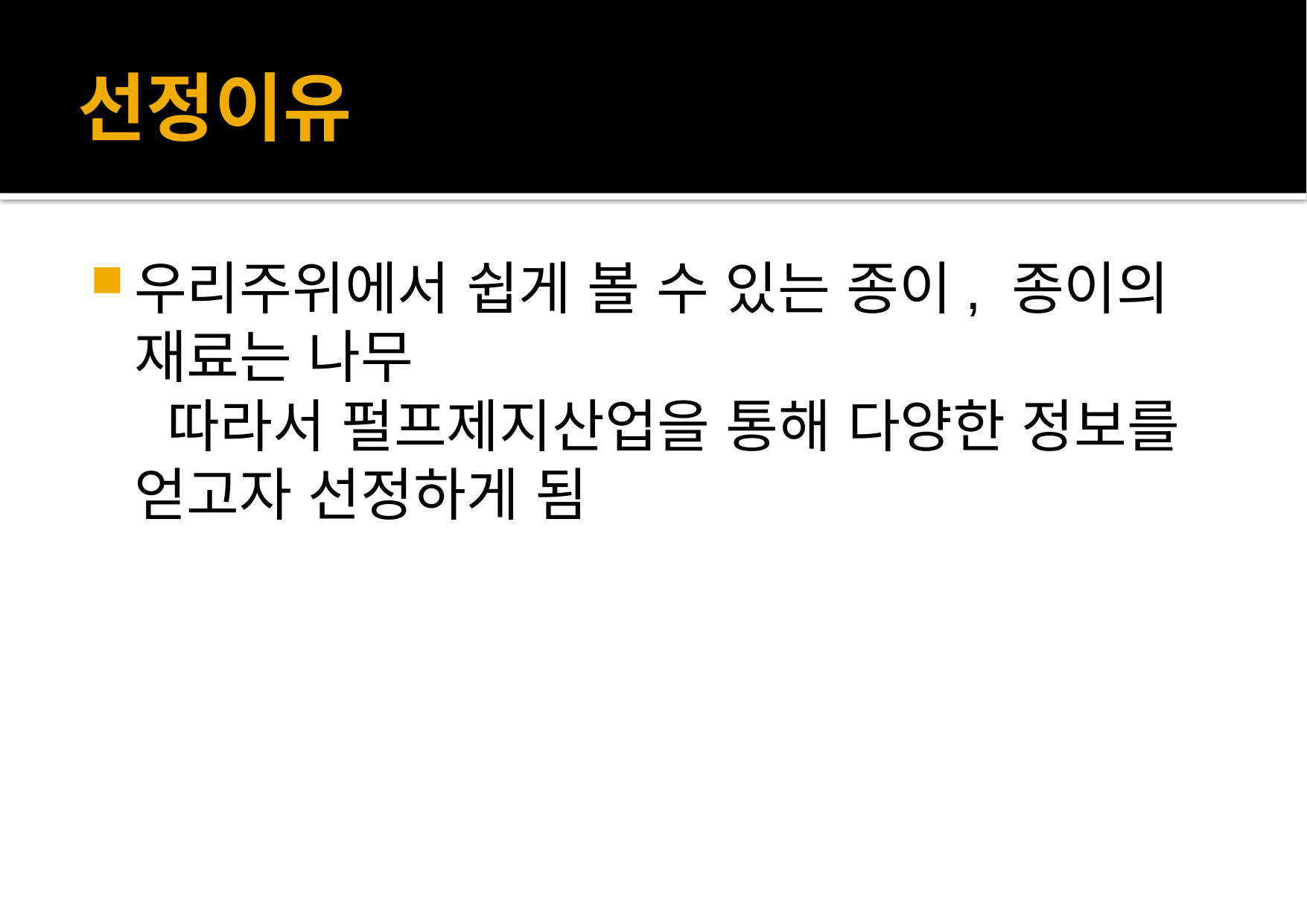

# 선정이유
우리주위에서 쉽게 볼 수 있는 종이, 종이의 재료는 나무
    따라서 펄프제지산업을 통해 다양한 정보를 얻고자 선정하게 됨